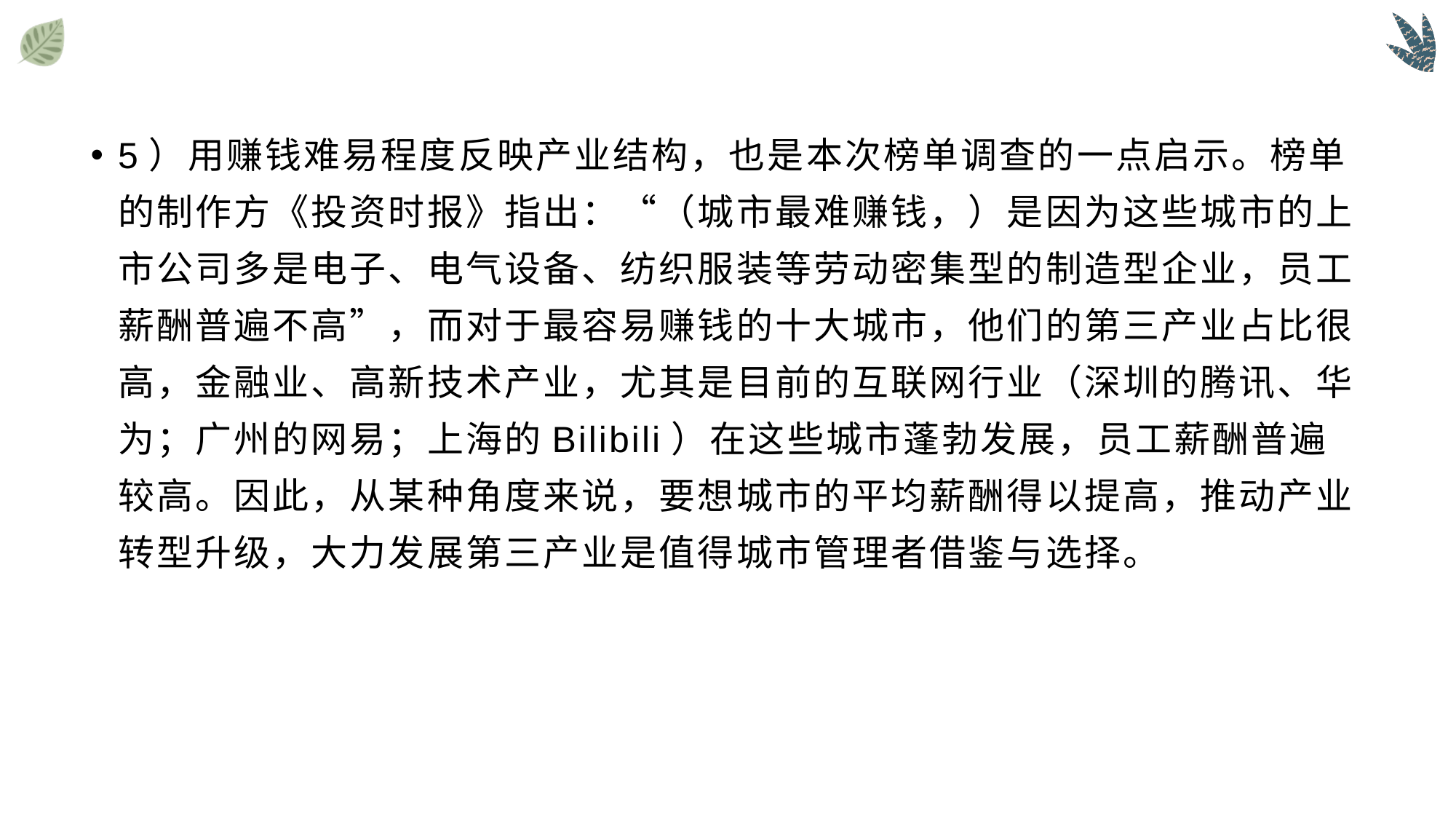

#
5）用赚钱难易程度反映产业结构，也是本次榜单调查的一点启示。榜单的制作方《投资时报》指出：“（城市最难赚钱，）是因为这些城市的上市公司多是电子、电气设备、纺织服装等劳动密集型的制造型企业，员工薪酬普遍不高”，而对于最容易赚钱的十大城市，他们的第三产业占比很高，金融业、高新技术产业，尤其是目前的互联网行业（深圳的腾讯、华为；广州的网易；上海的Bilibili）在这些城市蓬勃发展，员工薪酬普遍较高。因此，从某种角度来说，要想城市的平均薪酬得以提高，推动产业转型升级，大力发展第三产业是值得城市管理者借鉴与选择。